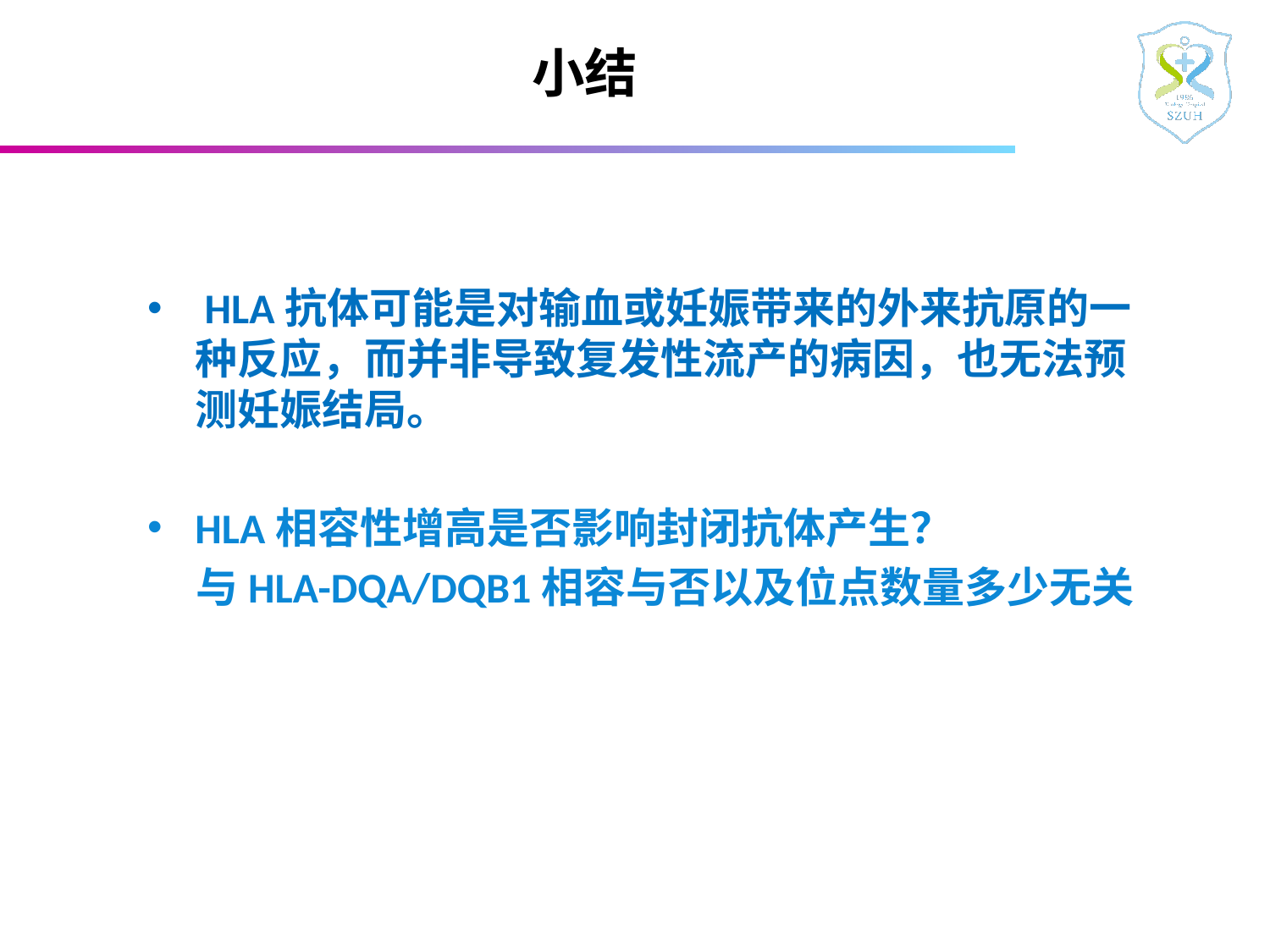

# 小结

 HLA抗体可能是对输血或妊娠带来的外来抗原的一种反应，而并非导致复发性流产的病因，也无法预测妊娠结局。

HLA相容性增高是否影响封闭抗体产生？
    与HLA-DQA/DQB1相容与否以及位点数量多少无关

45